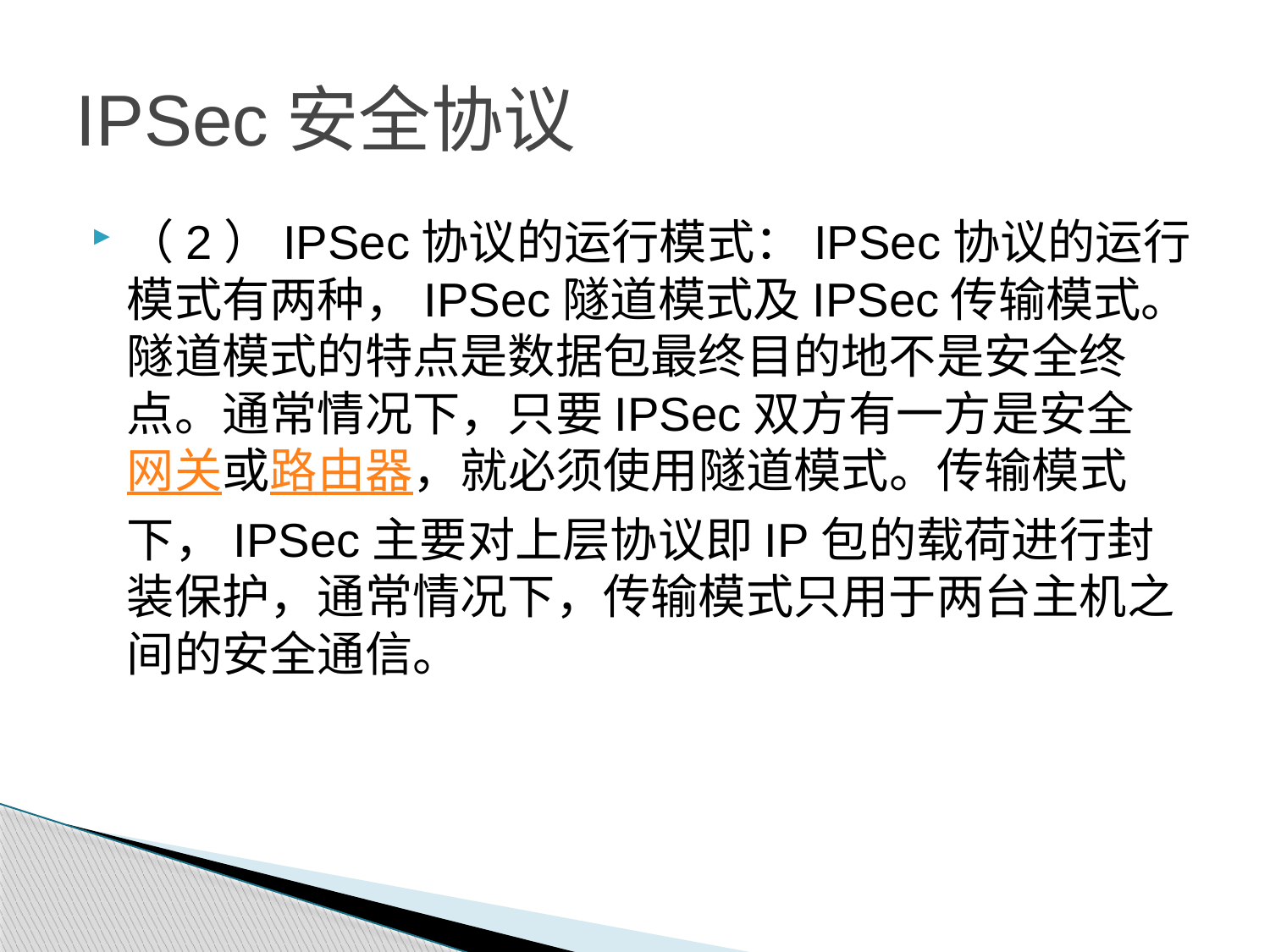

# IPSec安全协议
（2）IPSec协议的运行模式：IPSec协议的运行模式有两种，IPSec隧道模式及IPSec传输模式。隧道模式的特点是数据包最终目的地不是安全终点。通常情况下，只要IPSec双方有一方是安全网关或路由器，就必须使用隧道模式。传输模式下，IPSec主要对上层协议即IP包的载荷进行封装保护，通常情况下，传输模式只用于两台主机之间的安全通信。